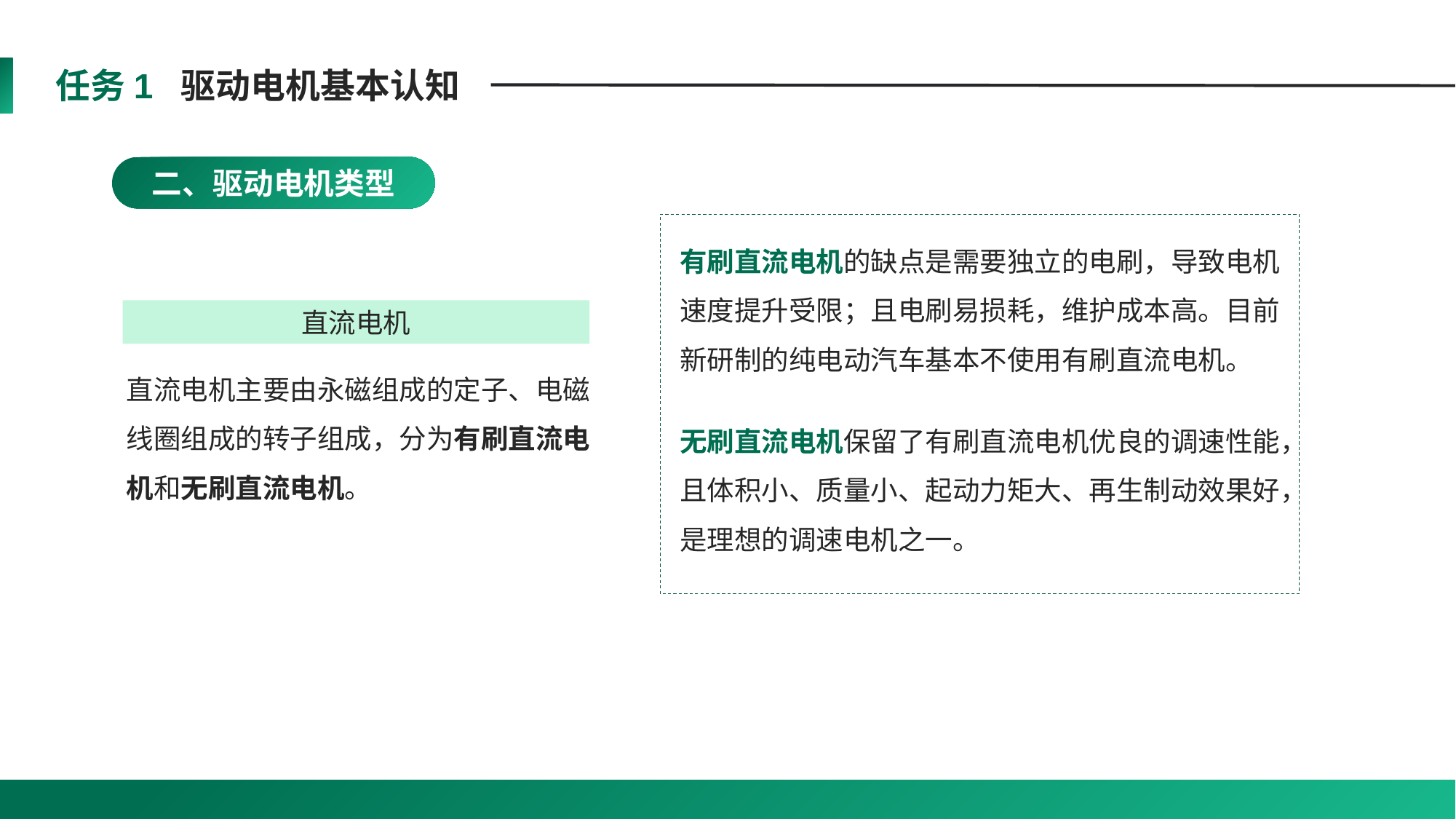

任务1  驱动电机基本认知
二、驱动电机类型

有刷直流电机的缺点是需要独立的电刷，导致电机速度提升受限；且电刷易损耗，维护成本高。目前新研制的纯电动汽车基本不使用有刷直流电机。
直流电机
直流电机主要由永磁组成的定子、电磁线圈组成的转子组成，分为有刷直流电机和无刷直流电机。
无刷直流电机保留了有刷直流电机优良的调速性能，且体积小、质量小、起动力矩大、再生制动效果好，是理想的调速电机之一。